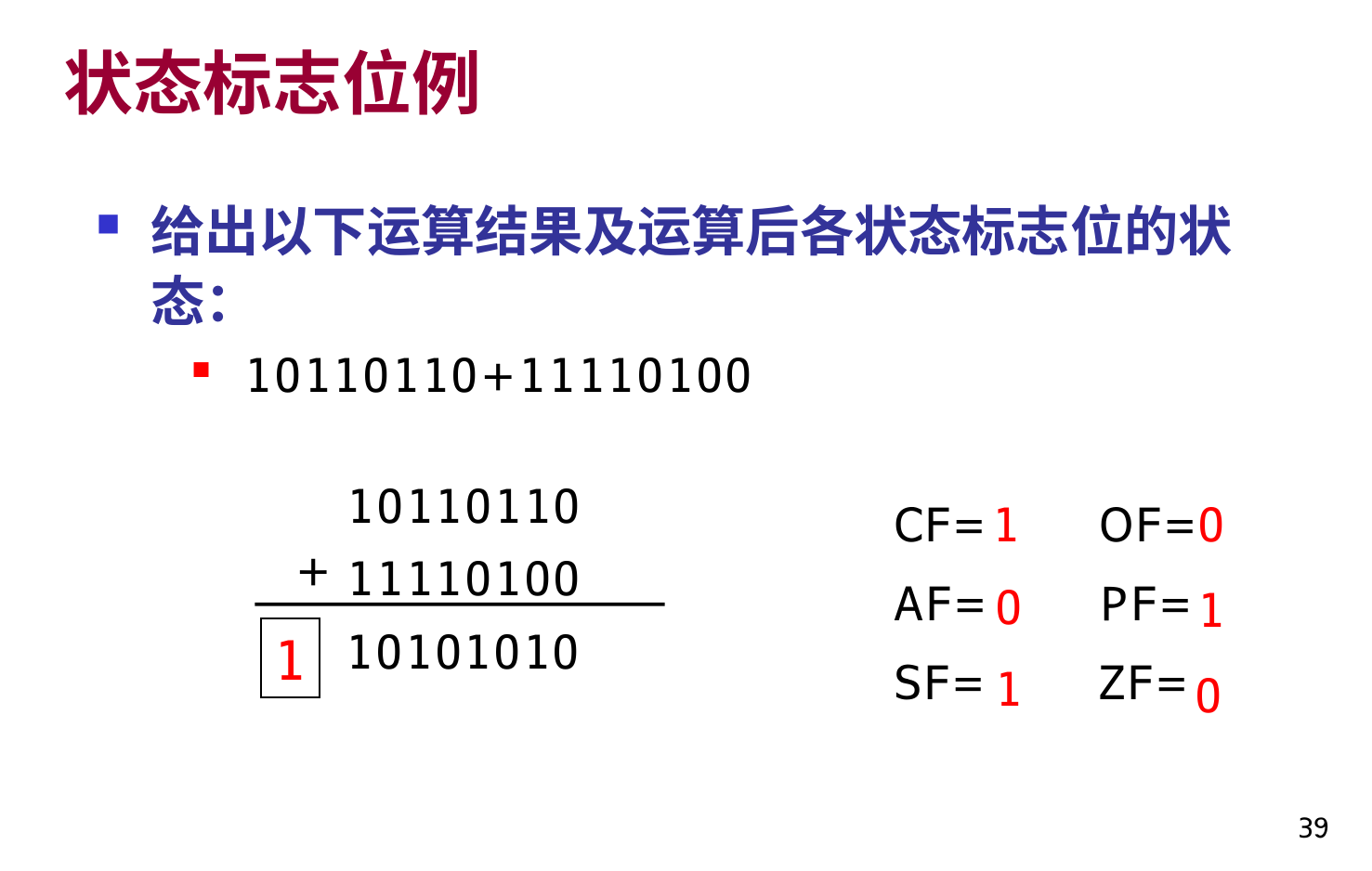

# 状态标志位例
给出以下运算结果及运算后各状态标志位的状态：
10110110+11110100
10110110
11110100
CF=        OF=
AF=        PF=
SF=        ZF=
1
0
+
0
1

10101010
1
1
0
39